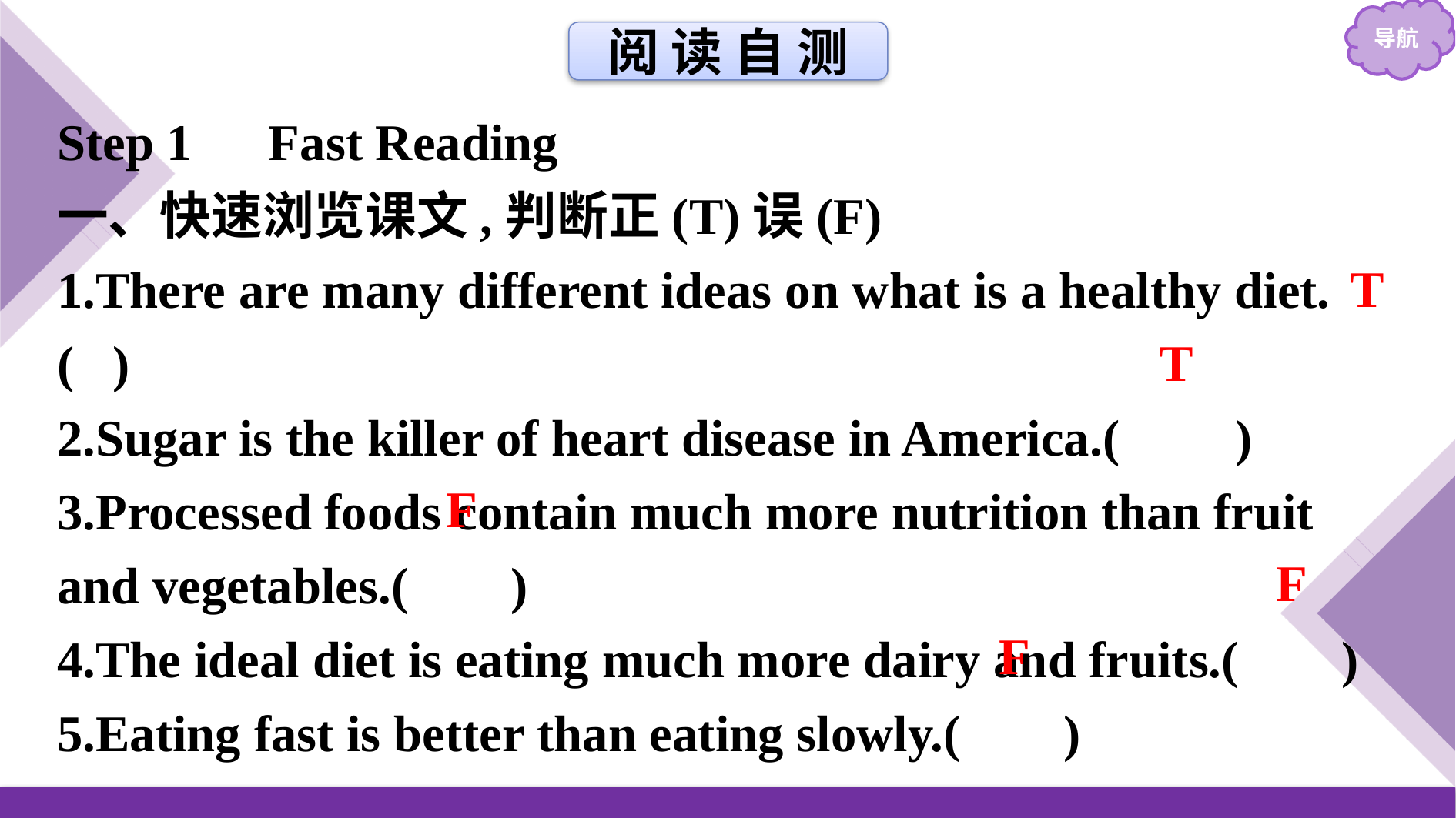

阅 读 自 测
Step 1　Fast Reading
一、快速浏览课文,判断正(T)误(F)
1.There are many different ideas on what is a healthy diet.(   )
2.Sugar is the killer of heart disease in America.(         )
3.Processed foods contain much more nutrition than fruit and vegetables.(        )
4.The ideal diet is eating much more dairy and fruits.(        )
5.Eating fast is better than eating slowly.(        )
T
T
F
F
F